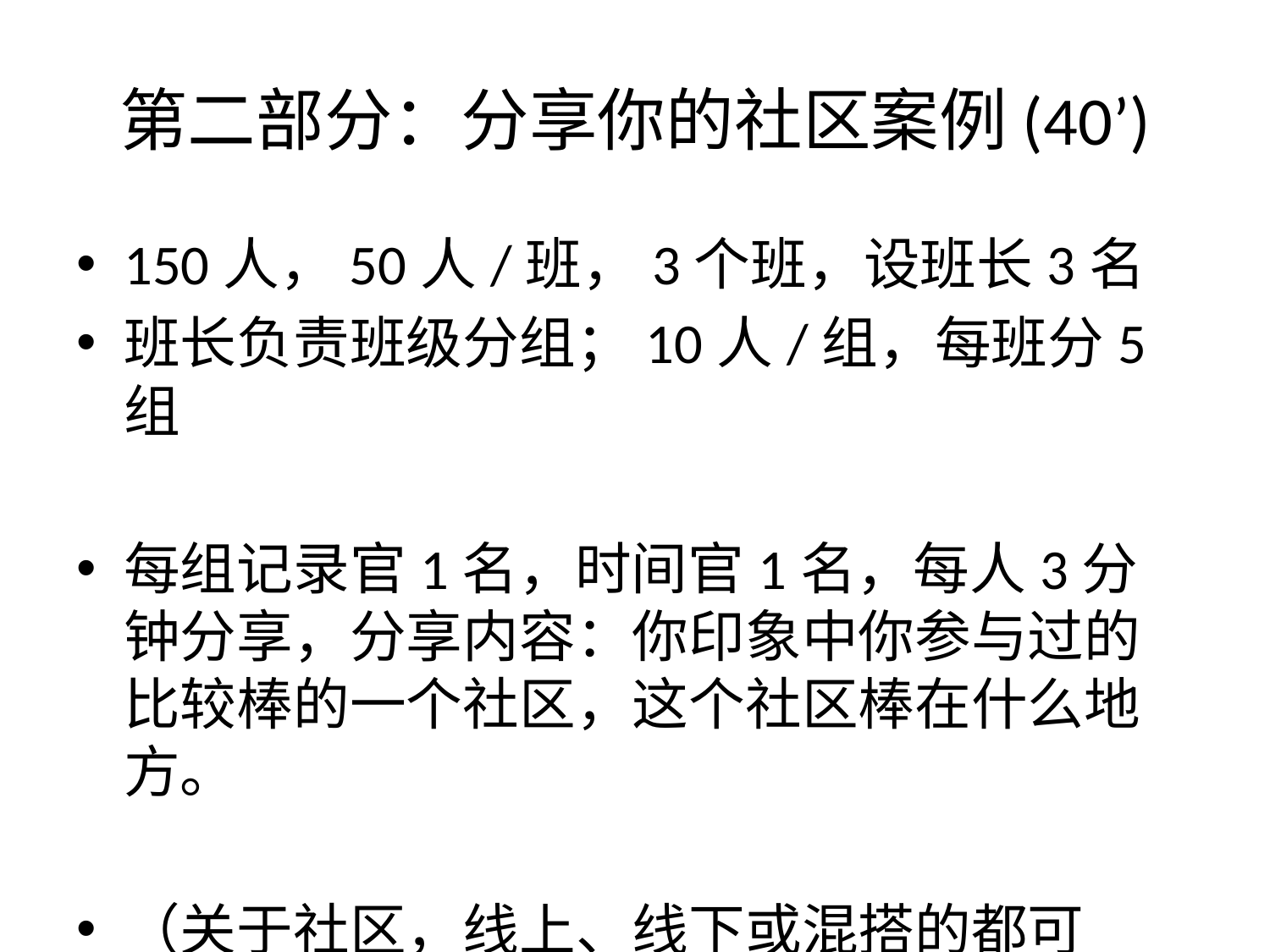

# 第二部分：分享你的社区案例(40’)
150人，50人/班，3个班，设班长3名
班长负责班级分组；10人/组，每班分5组

每组记录官1名，时间官1名，每人3分钟分享，分享内容：你印象中你参与过的比较棒的一个社区，这个社区棒在什么地方。

（关于社区，线上、线下或混搭的都可以）